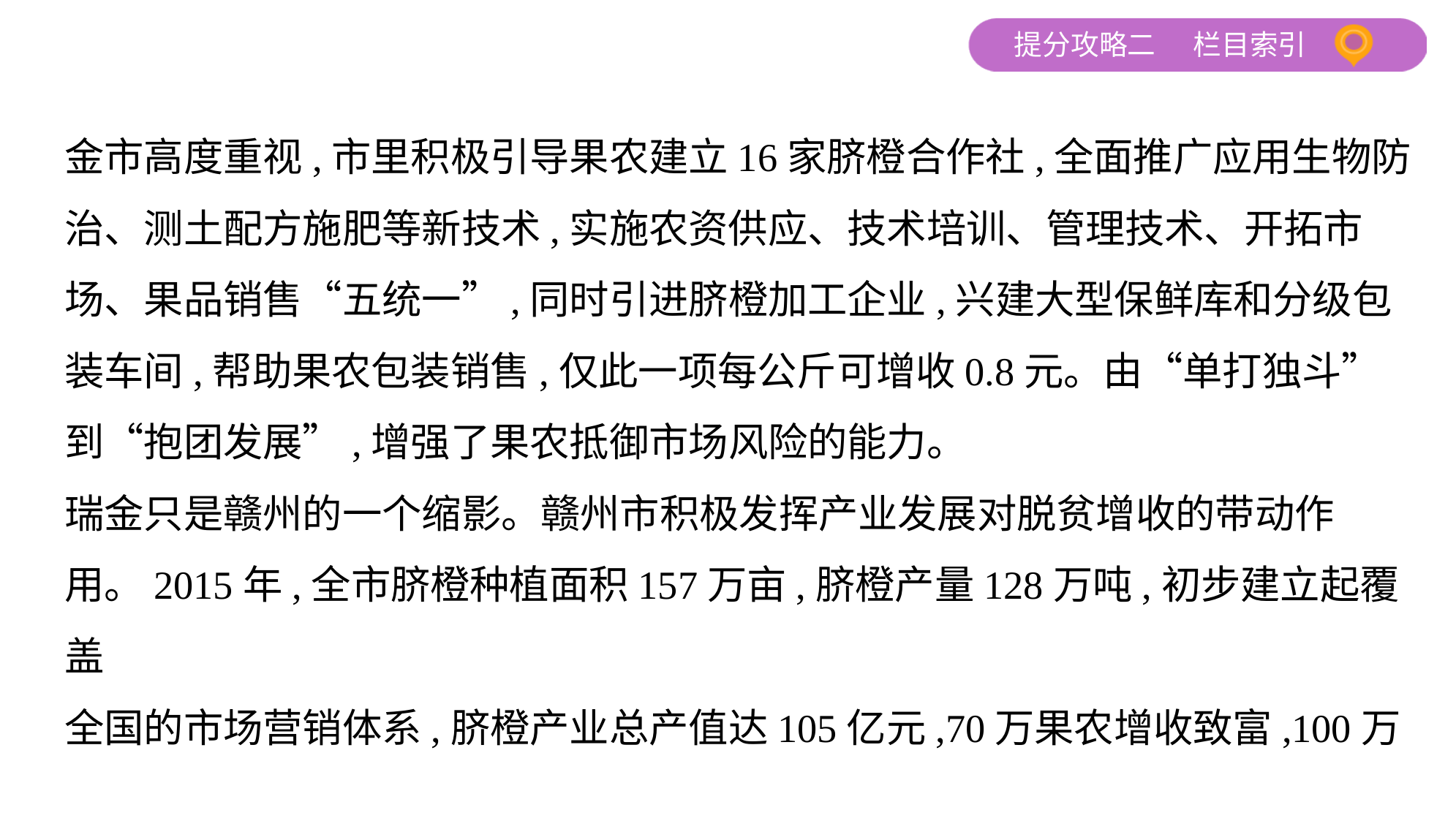

金市高度重视,市里积极引导果农建立16家脐橙合作社,全面推广应用生物防
治、测土配方施肥等新技术,实施农资供应、技术培训、管理技术、开拓市
场、果品销售“五统一”,同时引进脐橙加工企业,兴建大型保鲜库和分级包
装车间,帮助果农包装销售,仅此一项每公斤可增收0.8元。由“单打独斗”
到“抱团发展”,增强了果农抵御市场风险的能力。
瑞金只是赣州的一个缩影。赣州市积极发挥产业发展对脱贫增收的带动作
用。2015年,全市脐橙种植面积157万亩,脐橙产量128万吨,初步建立起覆盖
全国的市场营销体系,脐橙产业总产值达105亿元,70万果农增收致富,100万